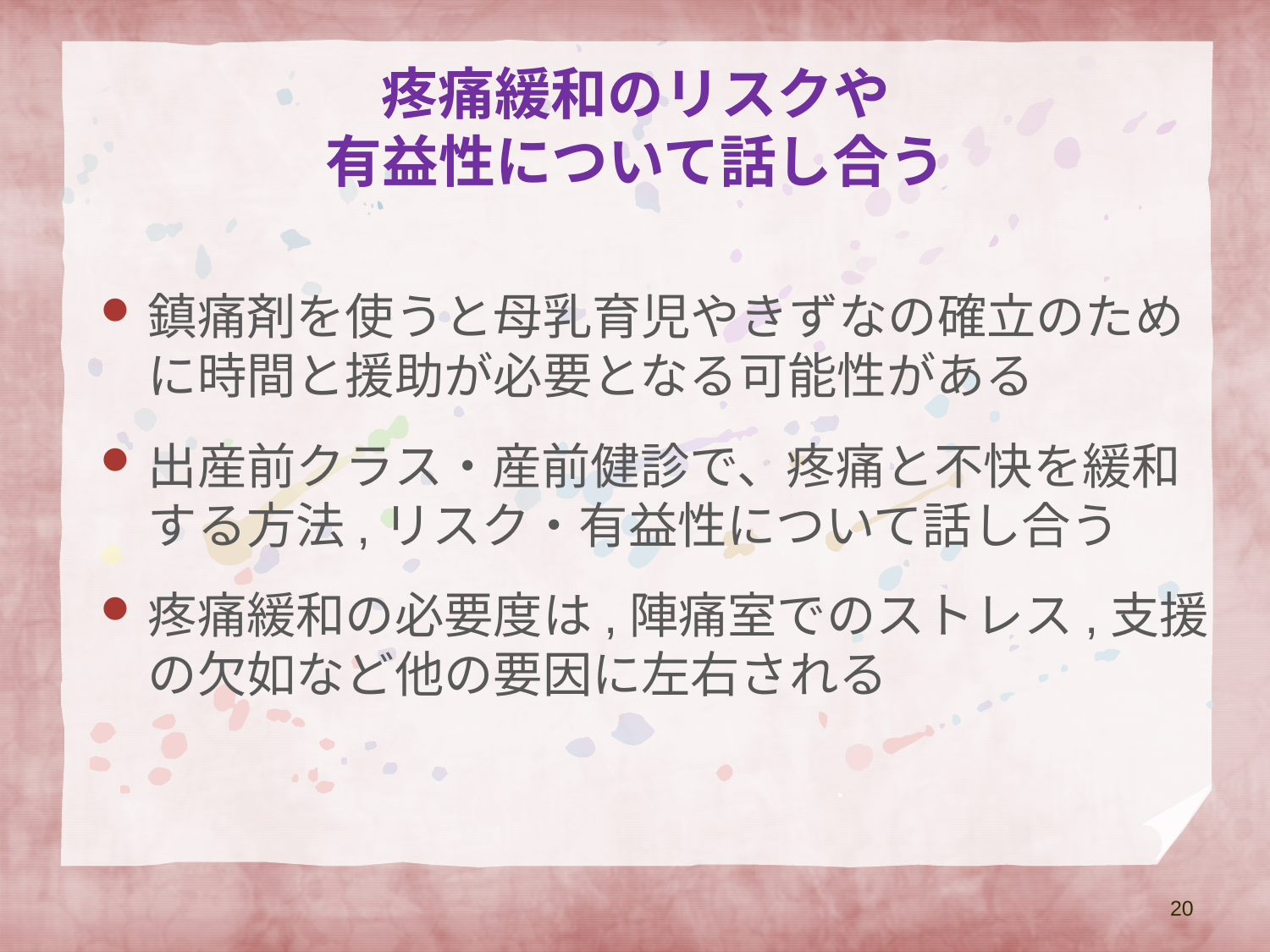

# 疼痛緩和のリスクや 有益性について話し合う
鎮痛剤を使うと母乳育児やきずなの確立のために時間と援助が必要となる可能性がある
出産前クラス・産前健診で、疼痛と不快を緩和する方法,リスク・有益性について話し合う
疼痛緩和の必要度は,陣痛室でのストレス,支援の欠如など他の要因に左右される
20